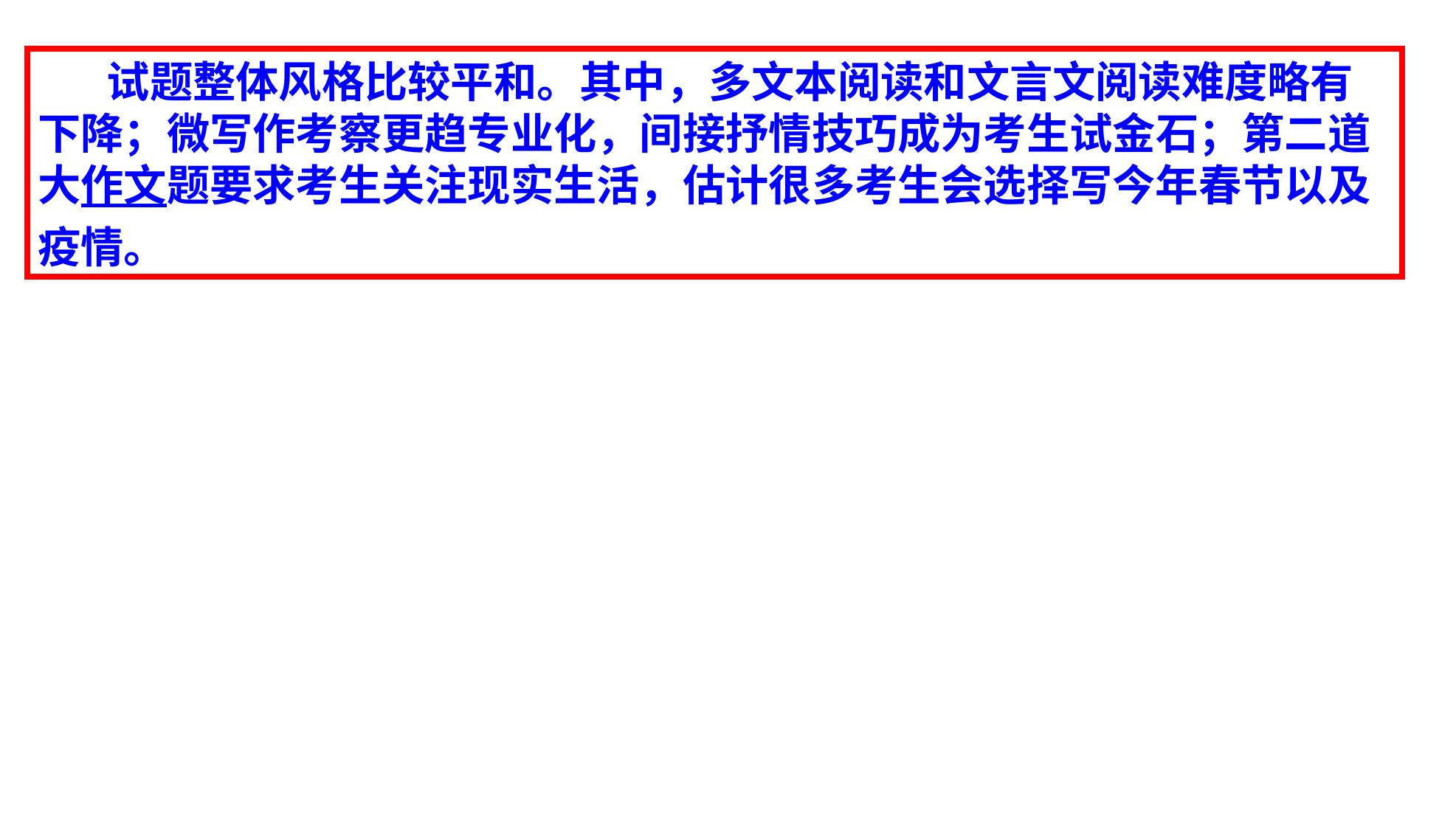

试题整体风格比较平和。其中，多文本阅读和文言文阅读难度略有下降；微写作考察更趋专业化，间接抒情技巧成为考生试金石；第二道大作文题要求考生关注现实生活，估计很多考生会选择写今年春节以及疫情。